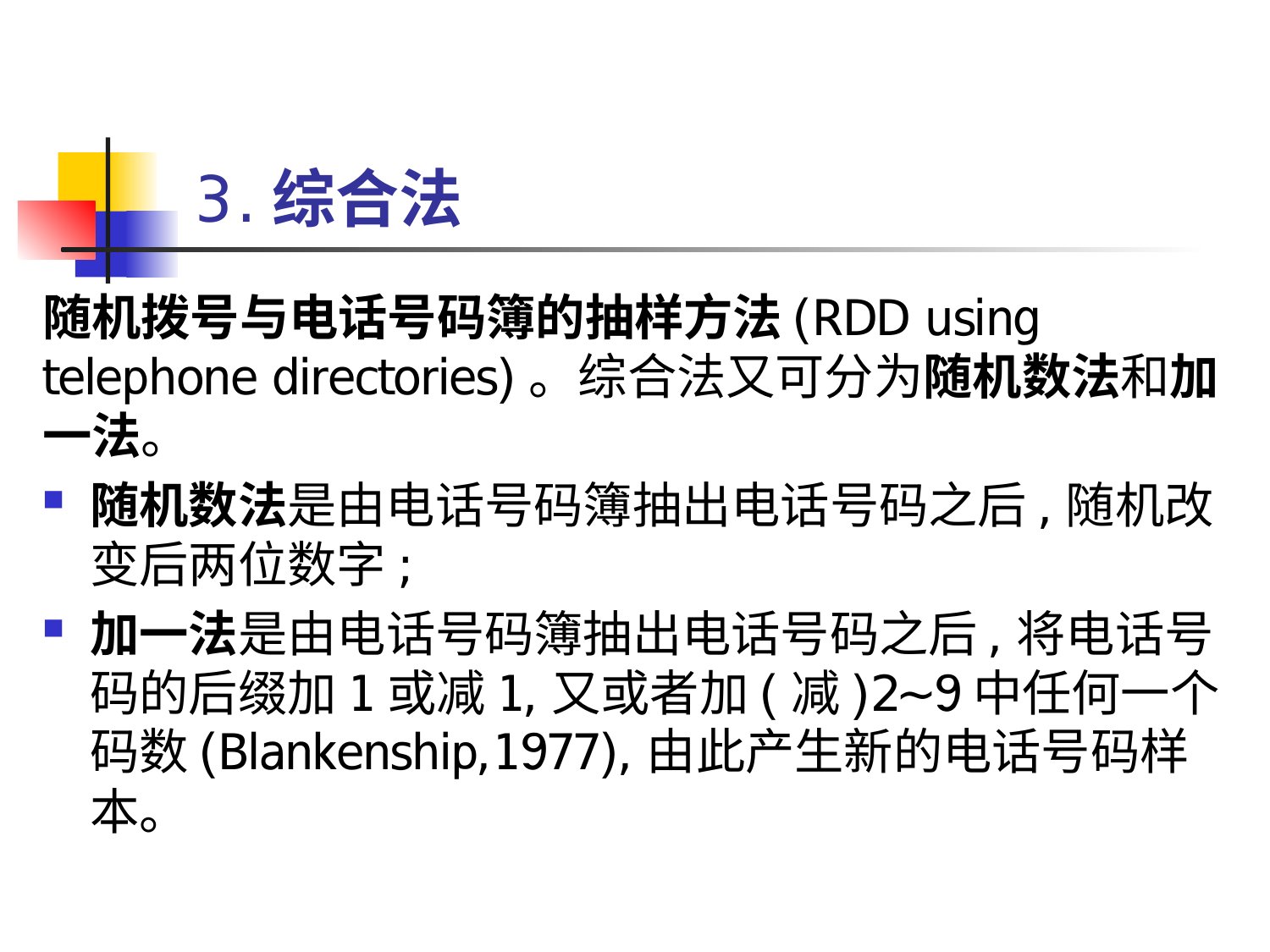

# 3.综合法
随机拨号与电话号码簿的抽样方法(RDD using telephone directories)。综合法又可分为随机数法和加一法。
随机数法是由电话号码簿抽出电话号码之后,随机改变后两位数字;
加一法是由电话号码簿抽出电话号码之后,将电话号码的后缀加1或减1,又或者加(减)2~9中任何一个码数(Blankenship,1977),由此产生新的电话号码样本。